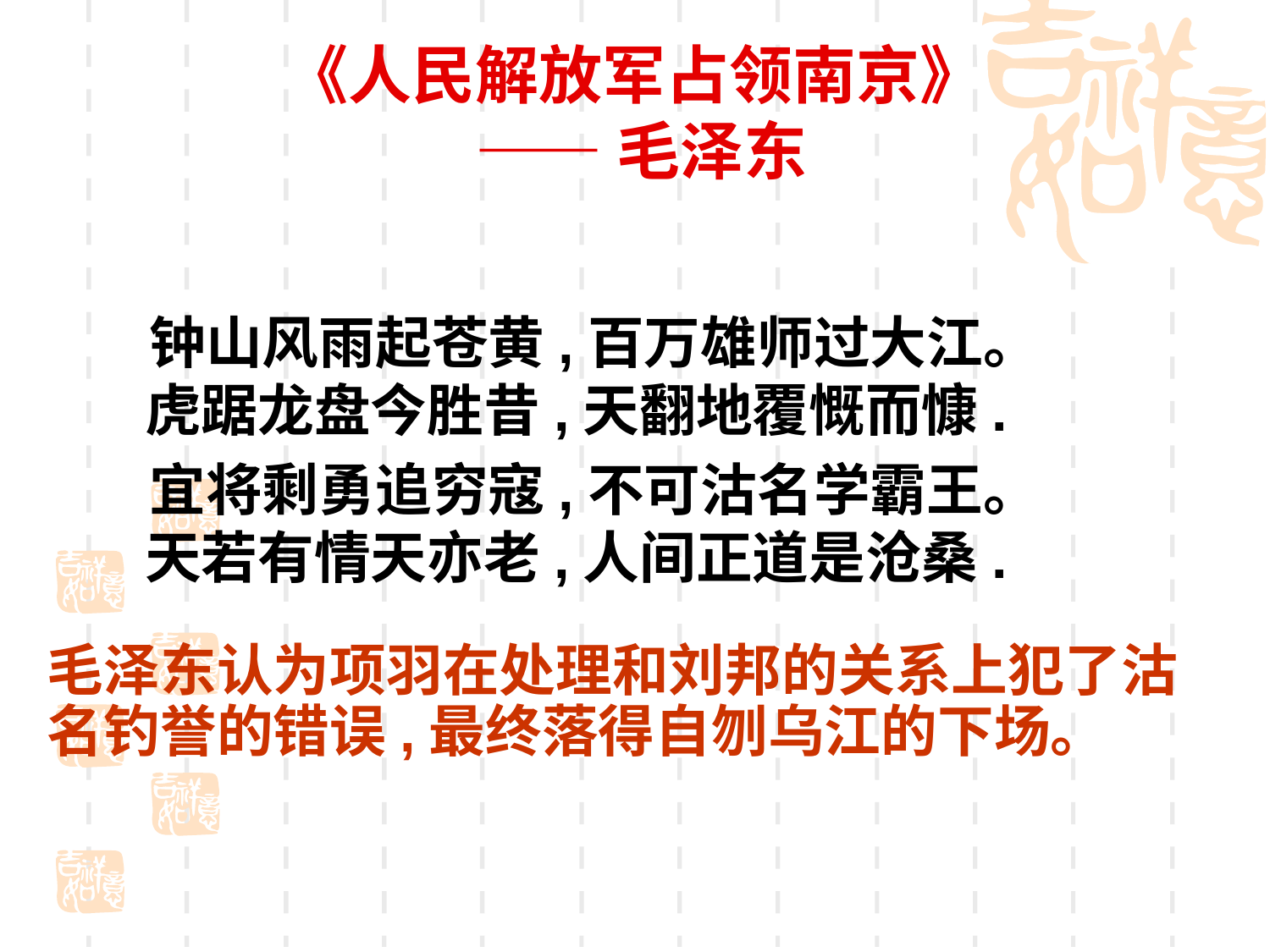

# 《人民解放军占领南京》 —— 毛泽东

   钟山风雨起苍黄,百万雄师过大江。
虎踞龙盘今胜昔,天翻地覆慨而慷.
   宜将剩勇追穷寇,不可沽名学霸王。
天若有情天亦老,人间正道是沧桑.

毛泽东认为项羽在处理和刘邦的关系上犯了沽名钓誉的错误,最终落得自刎乌江的下场。